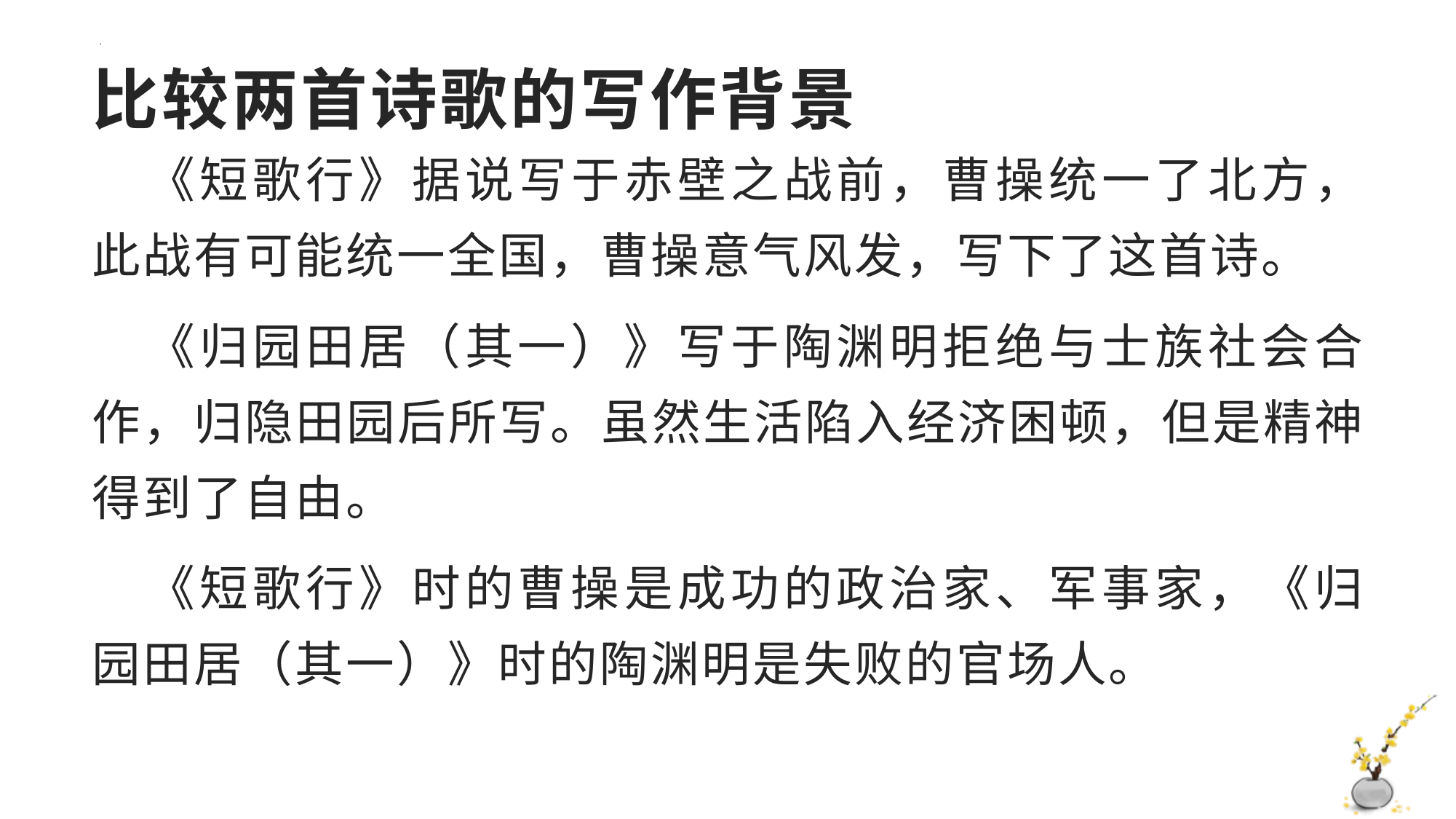

# 比较两首诗歌的写作背景
《短歌行》据说写于赤壁之战前，曹操统一了北方，此战有可能统一全国，曹操意气风发，写下了这首诗。
《归园田居（其一）》写于陶渊明拒绝与士族社会合作，归隐田园后所写。虽然生活陷入经济困顿，但是精神得到了自由。
《短歌行》时的曹操是成功的政治家、军事家，《归园田居（其一）》时的陶渊明是失败的官场人。